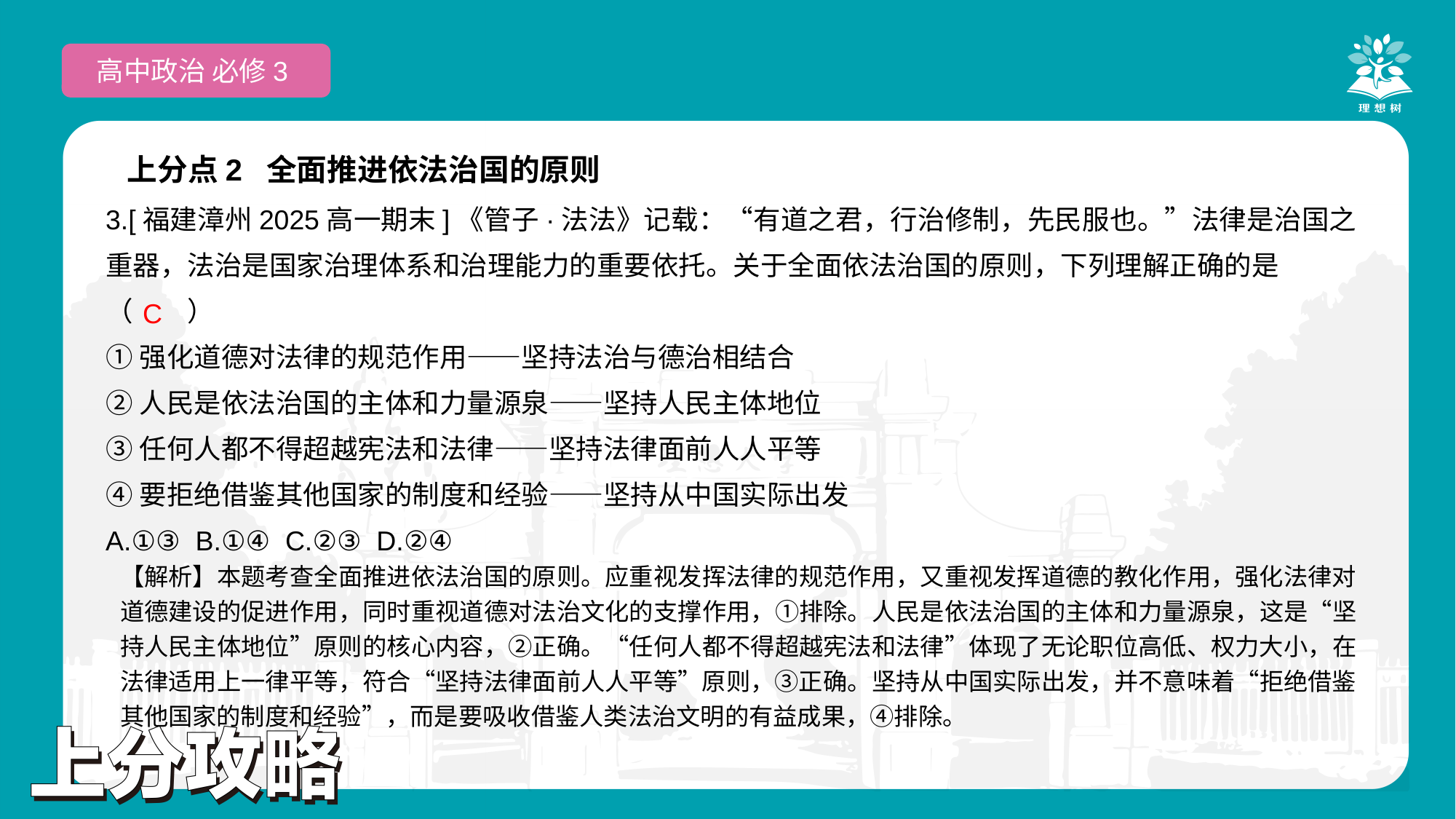

高中政治 必修3
上分点2  全面推进依法治国的原则
3.[福建漳州2025高一期末]《管子·法法》记载：“有道之君，行治修制，先民服也。”法律是治国之重器，法治是国家治理体系和治理能力的重要依托。关于全面依法治国的原则，下列理解正确的是
（　　）
①强化道德对法律的规范作用——坚持法治与德治相结合
②人民是依法治国的主体和力量源泉——坚持人民主体地位
③任何人都不得超越宪法和法律——坚持法律面前人人平等
④要拒绝借鉴其他国家的制度和经验——坚持从中国实际出发
A.①③  B.①④  C.②③  D.②④
 C
【解析】本题考查全面推进依法治国的原则。应重视发挥法律的规范作用，又重视发挥道德的教化作用，强化法律对道德建设的促进作用，同时重视道德对法治文化的支撑作用，①排除。人民是依法治国的主体和力量源泉，这是“坚持人民主体地位”原则的核心内容，②正确。“任何人都不得超越宪法和法律”体现了无论职位高低、权力大小，在法律适用上一律平等，符合“坚持法律面前人人平等”原则，③正确。坚持从中国实际出发，并不意味着“拒绝借鉴其他国家的制度和经验”，而是要吸收借鉴人类法治文明的有益成果，④排除。